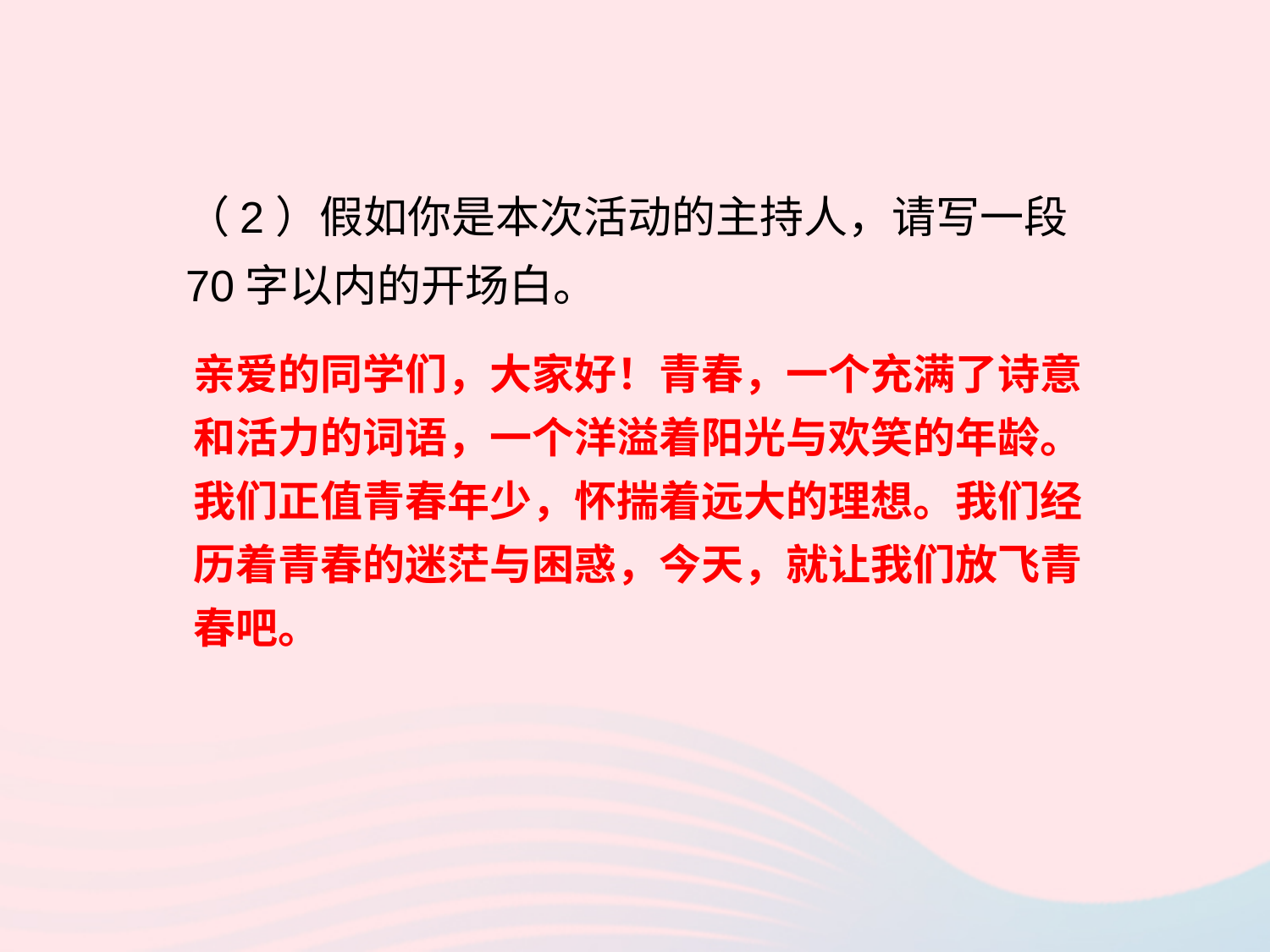

（2）假如你是本次活动的主持人，请写一段70字以内的开场白。
亲爱的同学们，大家好！青春，一个充满了诗意和活力的词语，一个洋溢着阳光与欢笑的年龄。我们正值青春年少，怀揣着远大的理想。我们经历着青春的迷茫与困惑，今天，就让我们放飞青春吧。